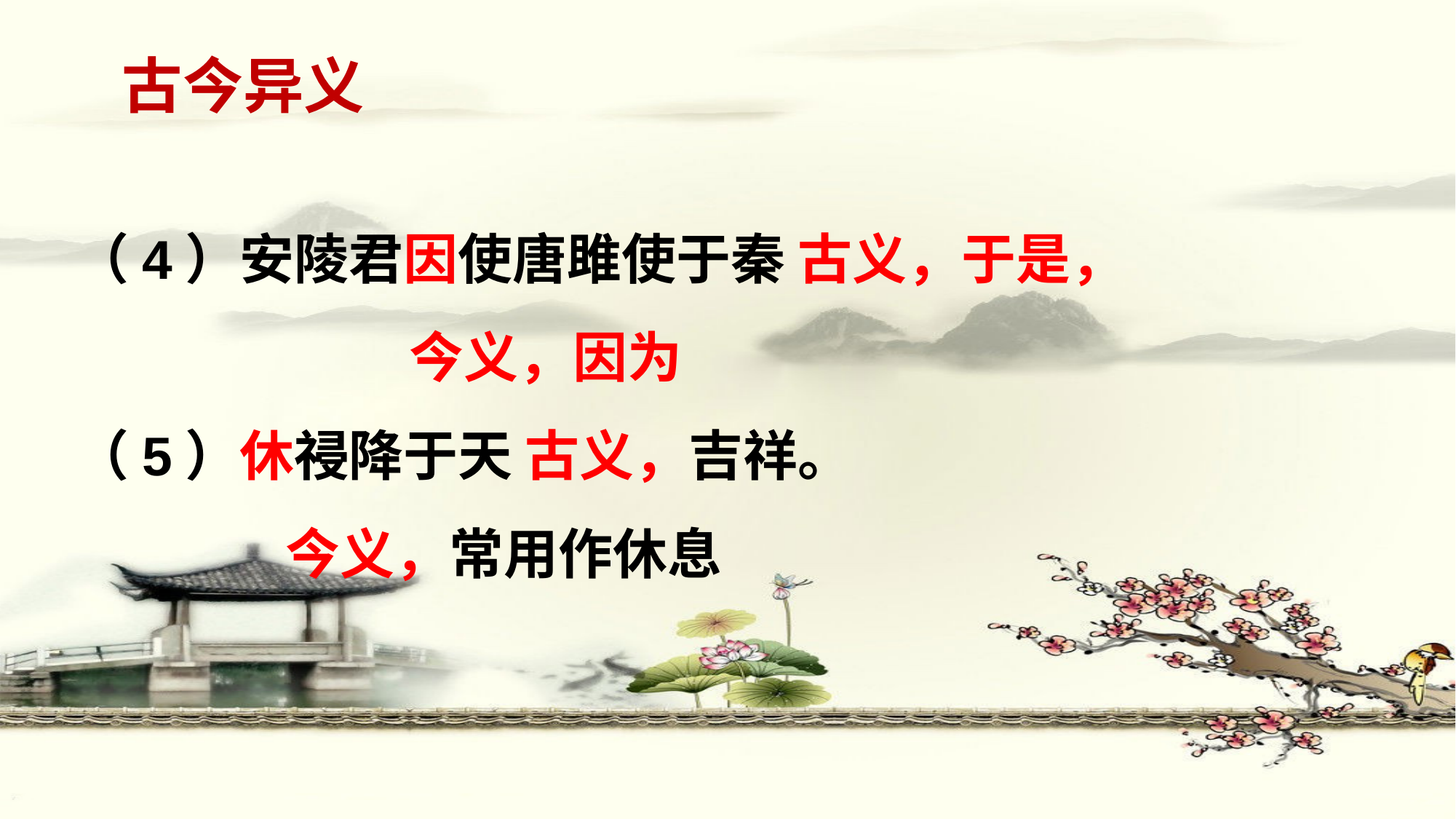

古今异义
（4）安陵君因使唐雎使于秦 古义，于是，
                          今义，因为
（5）休祲降于天 古义，吉祥。
                今义，常用作休息